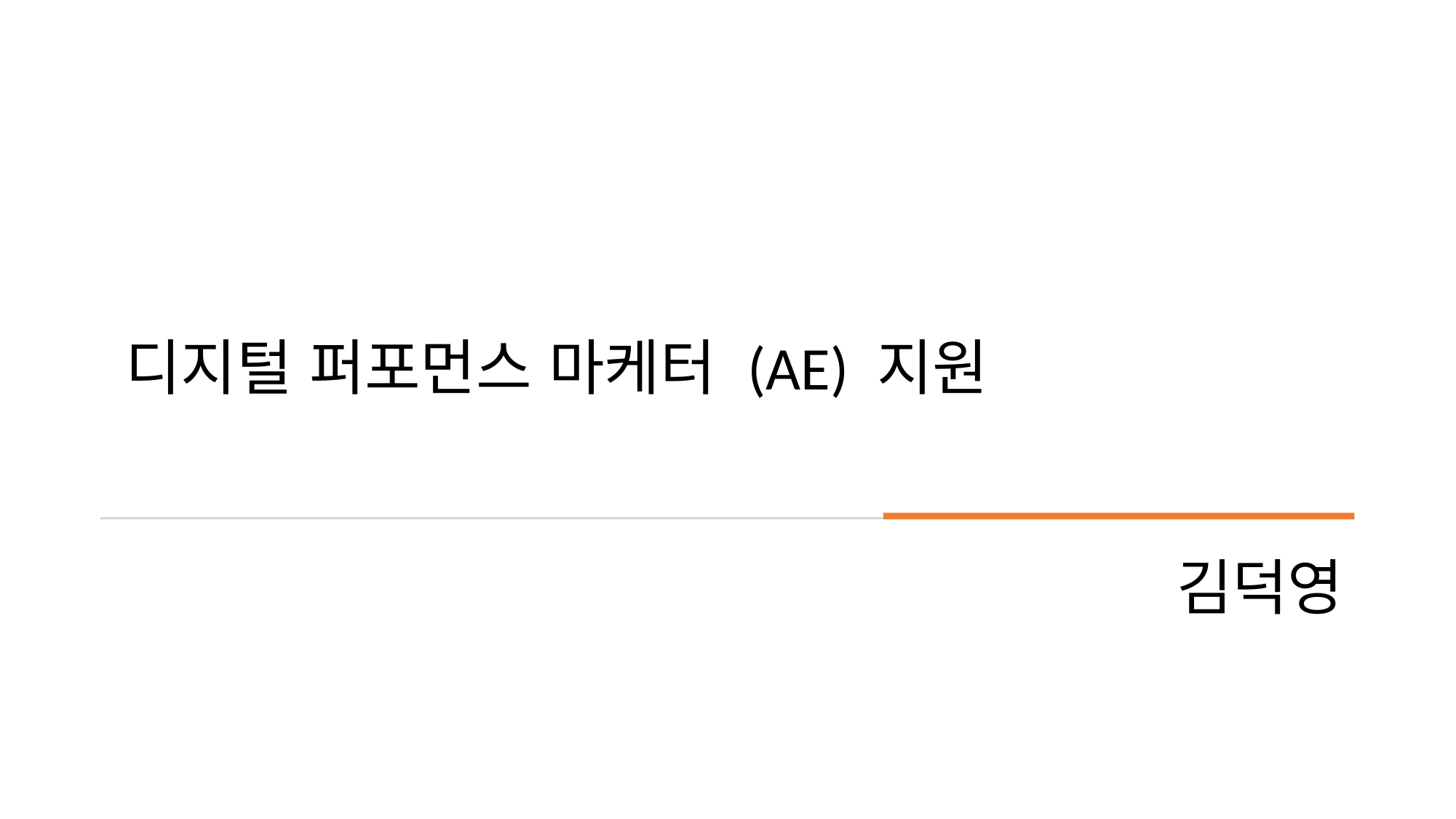

#

디지털 퍼포먼스 마케터 (AE) 지원

김덕영